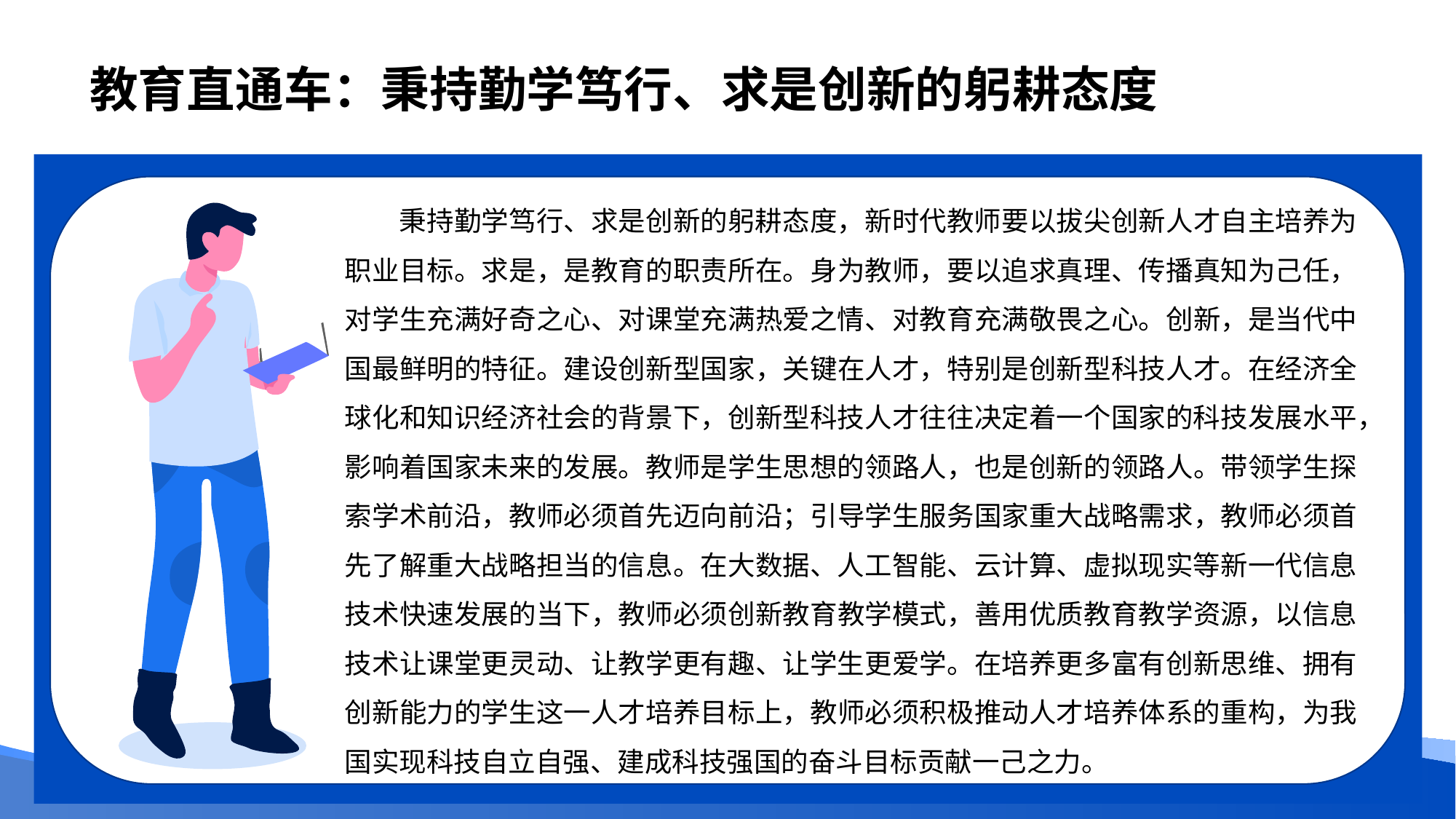

# 教育直通车：秉持勤学笃行、求是创新的躬耕态度

秉持勤学笃行、求是创新的躬耕态度，新时代教师要以拔尖创新人才自主培养为职业目标。求是，是教育的职责所在。身为教师，要以追求真理、传播真知为己任，对学生充满好奇之心、对课堂充满热爱之情、对教育充满敬畏之心。创新，是当代中国最鲜明的特征。建设创新型国家，关键在人才，特别是创新型科技人才。在经济全球化和知识经济社会的背景下，创新型科技人才往往决定着一个国家的科技发展水平，影响着国家未来的发展。教师是学生思想的领路人，也是创新的领路人。带领学生探索学术前沿，教师必须首先迈向前沿；引导学生服务国家重大战略需求，教师必须首先了解重大战略担当的信息。在大数据、人工智能、云计算、虚拟现实等新一代信息技术快速发展的当下，教师必须创新教育教学模式，善用优质教育教学资源，以信息技术让课堂更灵动、让教学更有趣、让学生更爱学。在培养更多富有创新思维、拥有创新能力的学生这一人才培养目标上，教师必须积极推动人才培养体系的重构，为我国实现科技自立自强、建成科技强国的奋斗目标贡献一己之力。